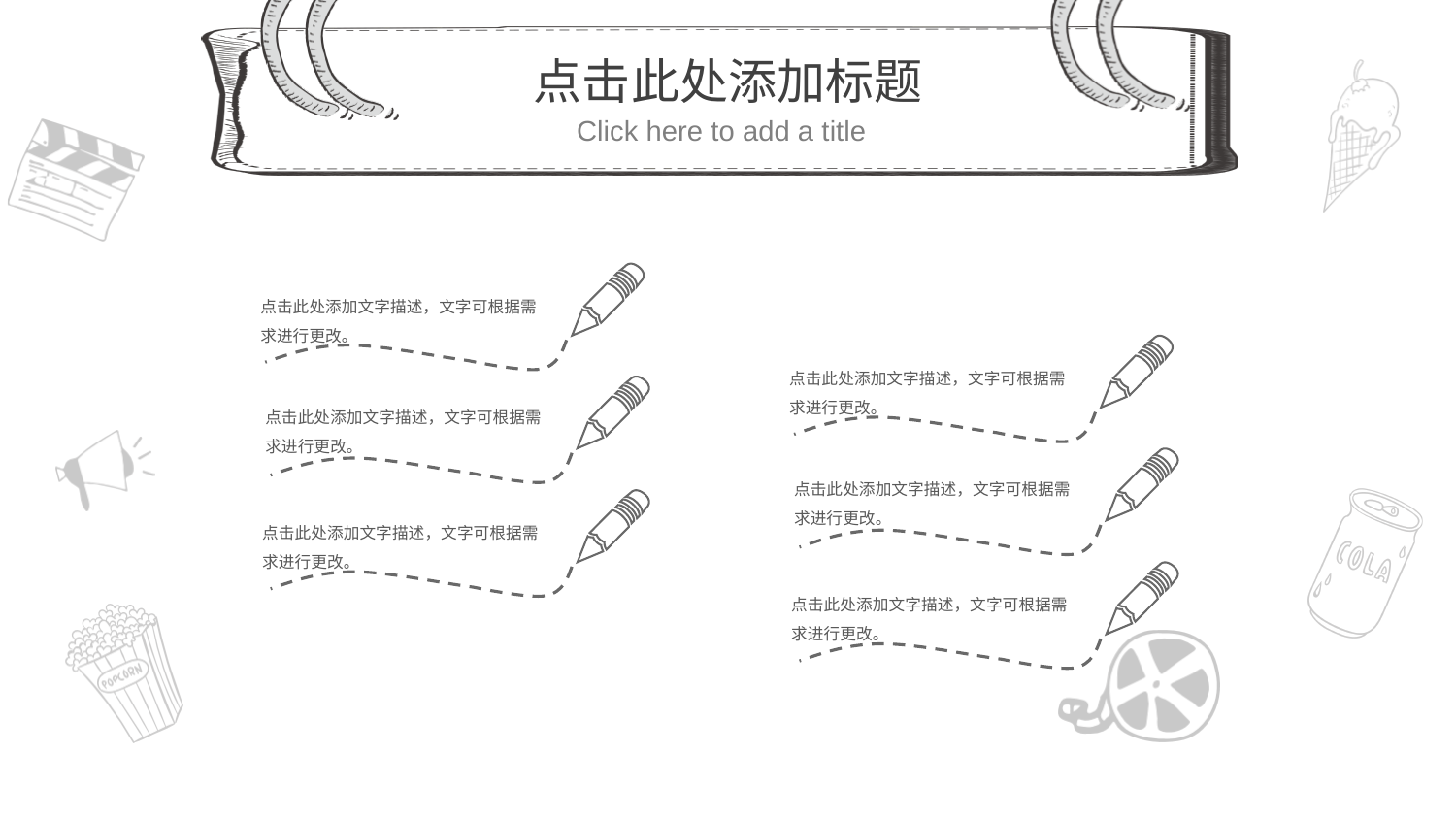

点击此处添加文字描述，文字可根据需求进行更改。

点击此处添加文字描述，文字可根据需求进行更改。

点击此处添加文字描述，文字可根据需求进行更改。

点击此处添加文字描述，文字可根据需求进行更改。

点击此处添加文字描述，文字可根据需求进行更改。

点击此处添加文字描述，文字可根据需求进行更改。